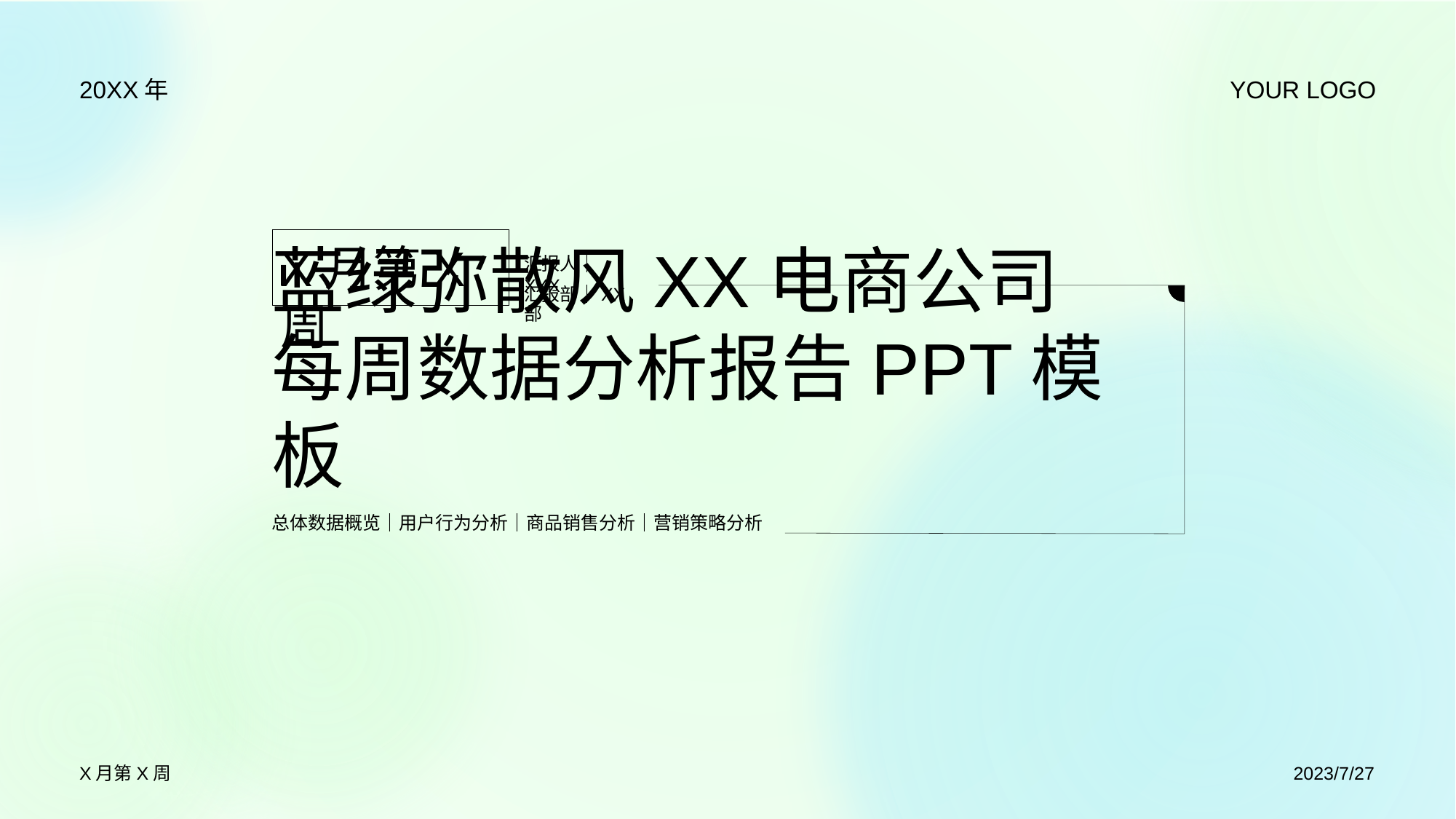

20XX年
YOUR LOGO
X月第X周
汇报人｜XXX
汇报部｜XX部
# 蓝绿弥散风XX电商公司 每周数据分析报告PPT模板
总体数据概览｜用户行为分析｜商品销售分析｜营销策略分析
X月第X周
2023/7/27